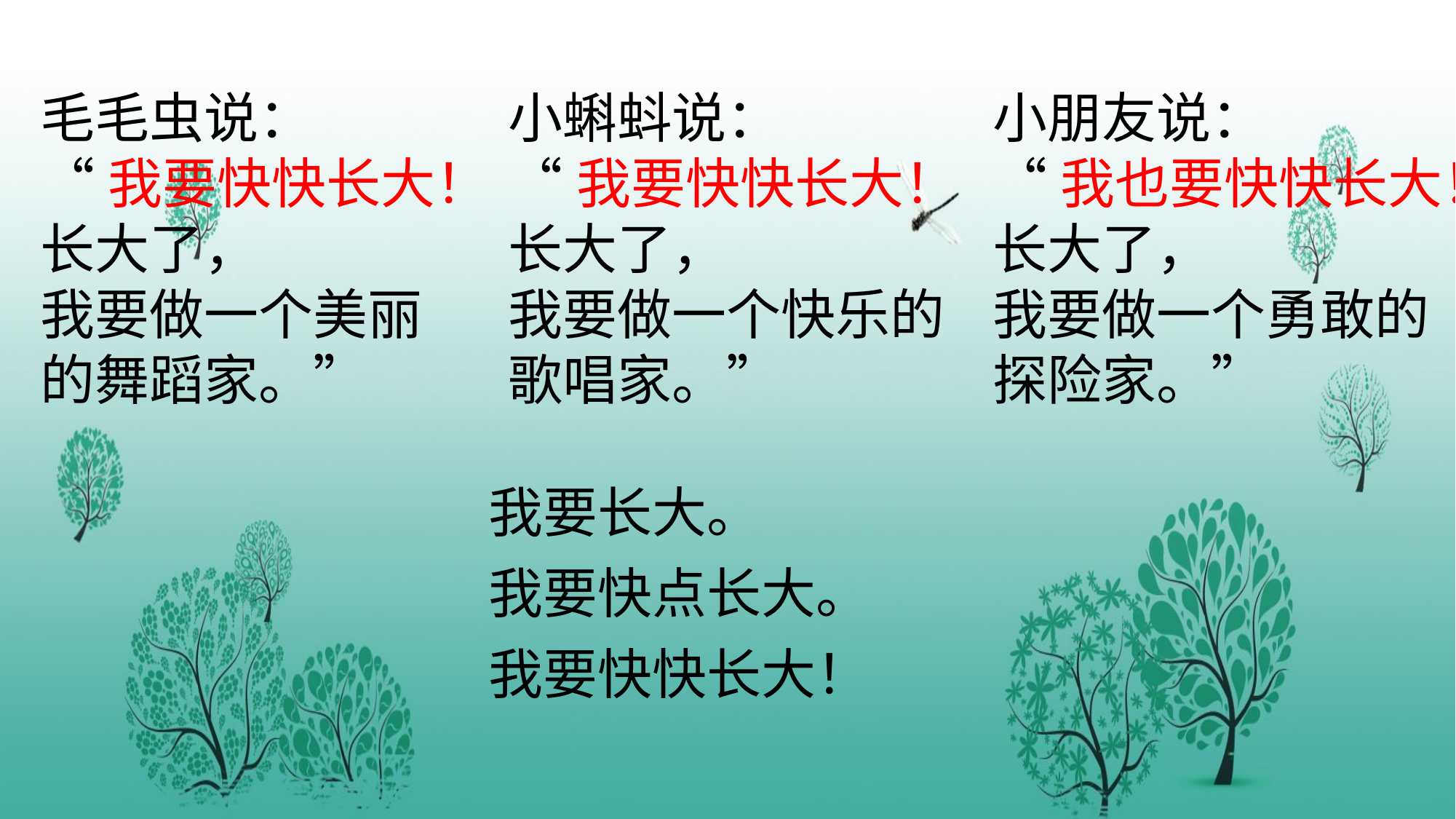

毛毛虫说：
“我要快快长大！
长大了，
我要做一个美丽的舞蹈家。”
小蝌蚪说：
“我要快快长大！
长大了，
我要做一个快乐的歌唱家。”
小朋友说：
“我也要快快长大！
长大了，
我要做一个勇敢的探险家。”
我要长大。
我要快点长大。
我要快快长大！